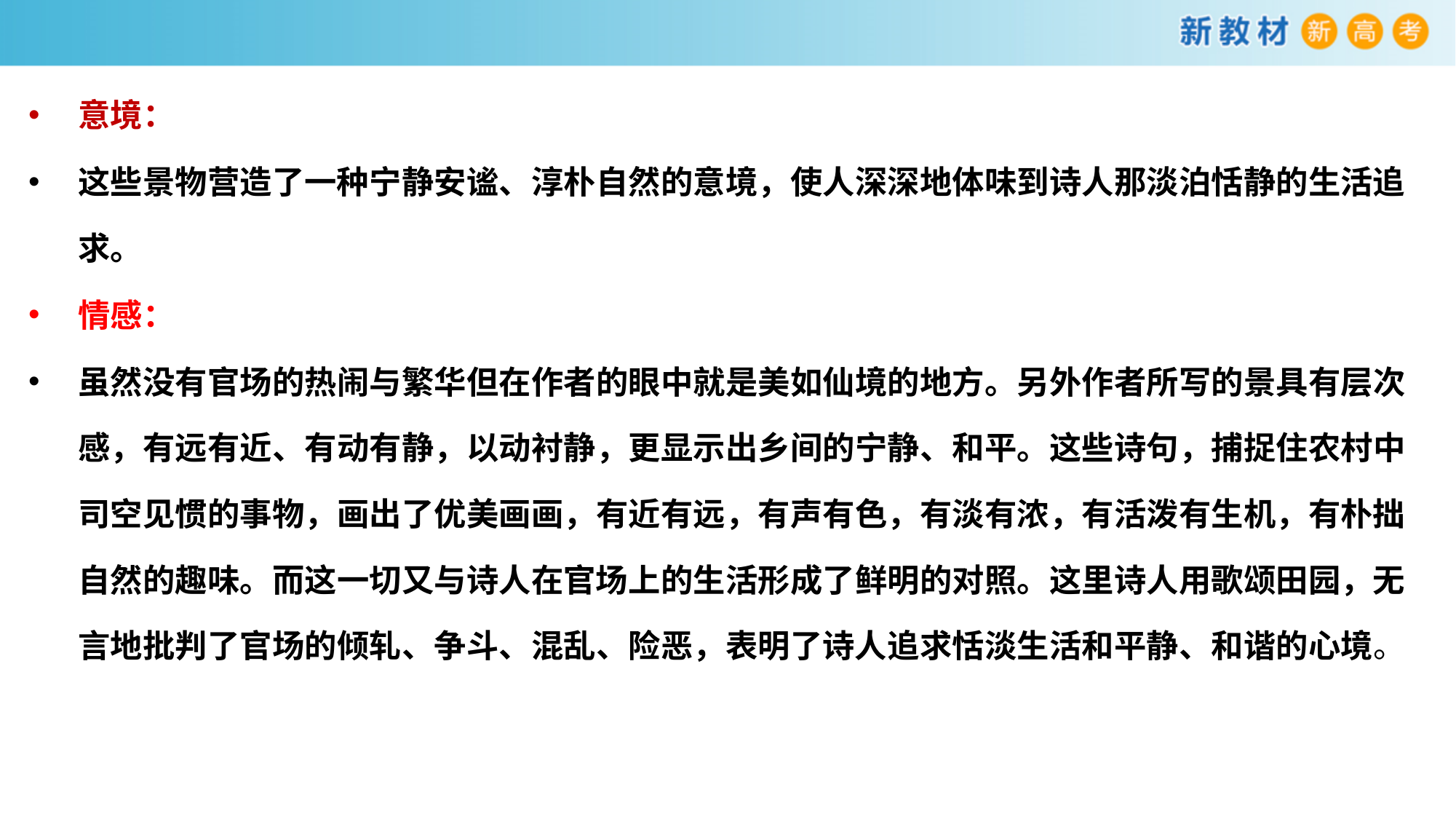

意境：
这些景物营造了一种宁静安谧、淳朴自然的意境，使人深深地体味到诗人那淡泊恬静的生活追求。
情感：
虽然没有官场的热闹与繁华但在作者的眼中就是美如仙境的地方。另外作者所写的景具有层次感，有远有近、有动有静，以动衬静，更显示出乡间的宁静、和平。这些诗句，捕捉住农村中司空见惯的事物，画出了优美画画，有近有远，有声有色，有淡有浓，有活泼有生机，有朴拙自然的趣味。而这一切又与诗人在官场上的生活形成了鲜明的对照。这里诗人用歌颂田园，无言地批判了官场的倾轧、争斗、混乱、险恶，表明了诗人追求恬淡生活和平静、和谐的心境。